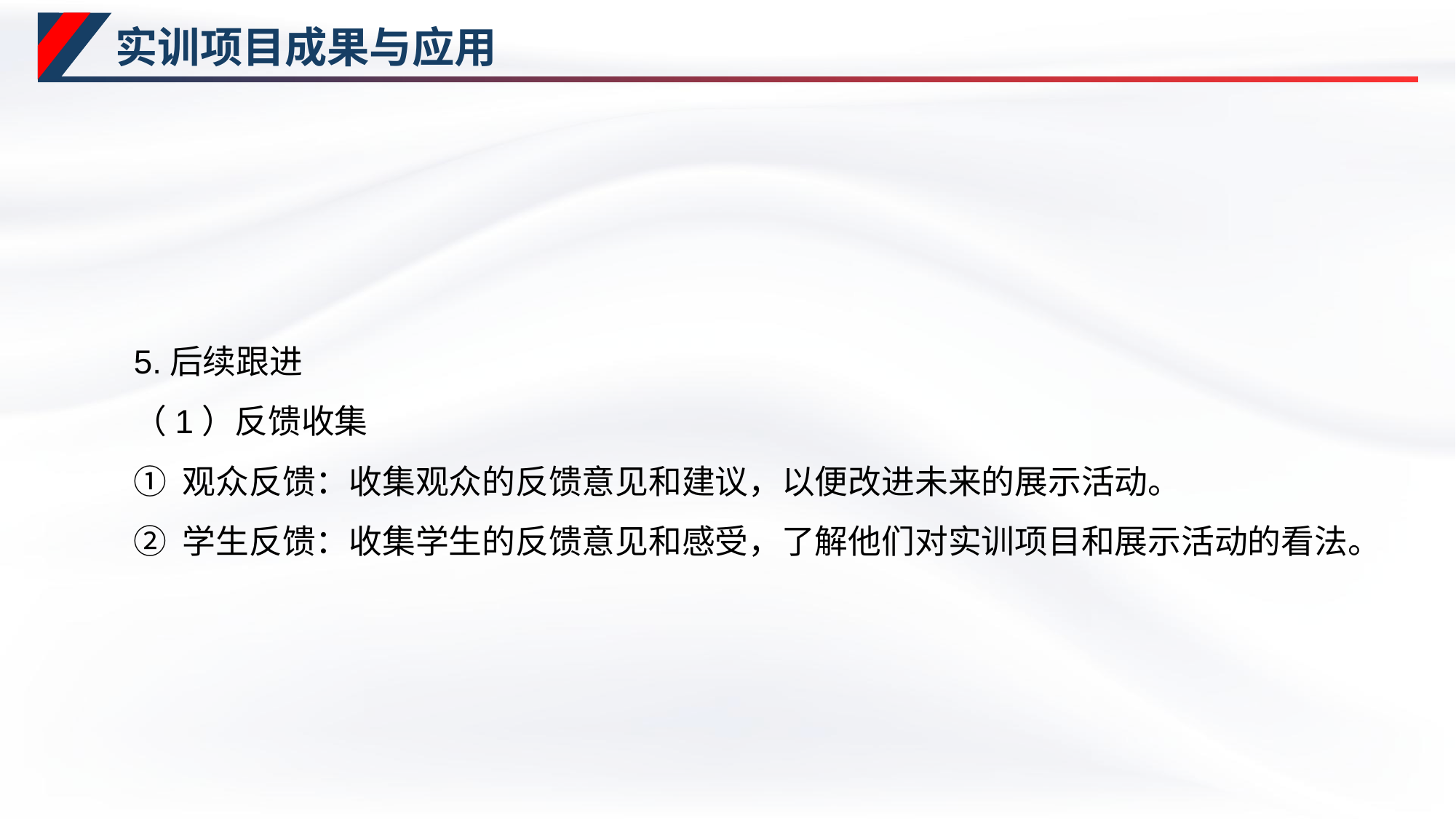

# 实训项目成果与应用
5.后续跟进
（1）反馈收集
① 观众反馈：收集观众的反馈意见和建议，以便改进未来的展示活动。
② 学生反馈：收集学生的反馈意见和感受，了解他们对实训项目和展示活动的看法。